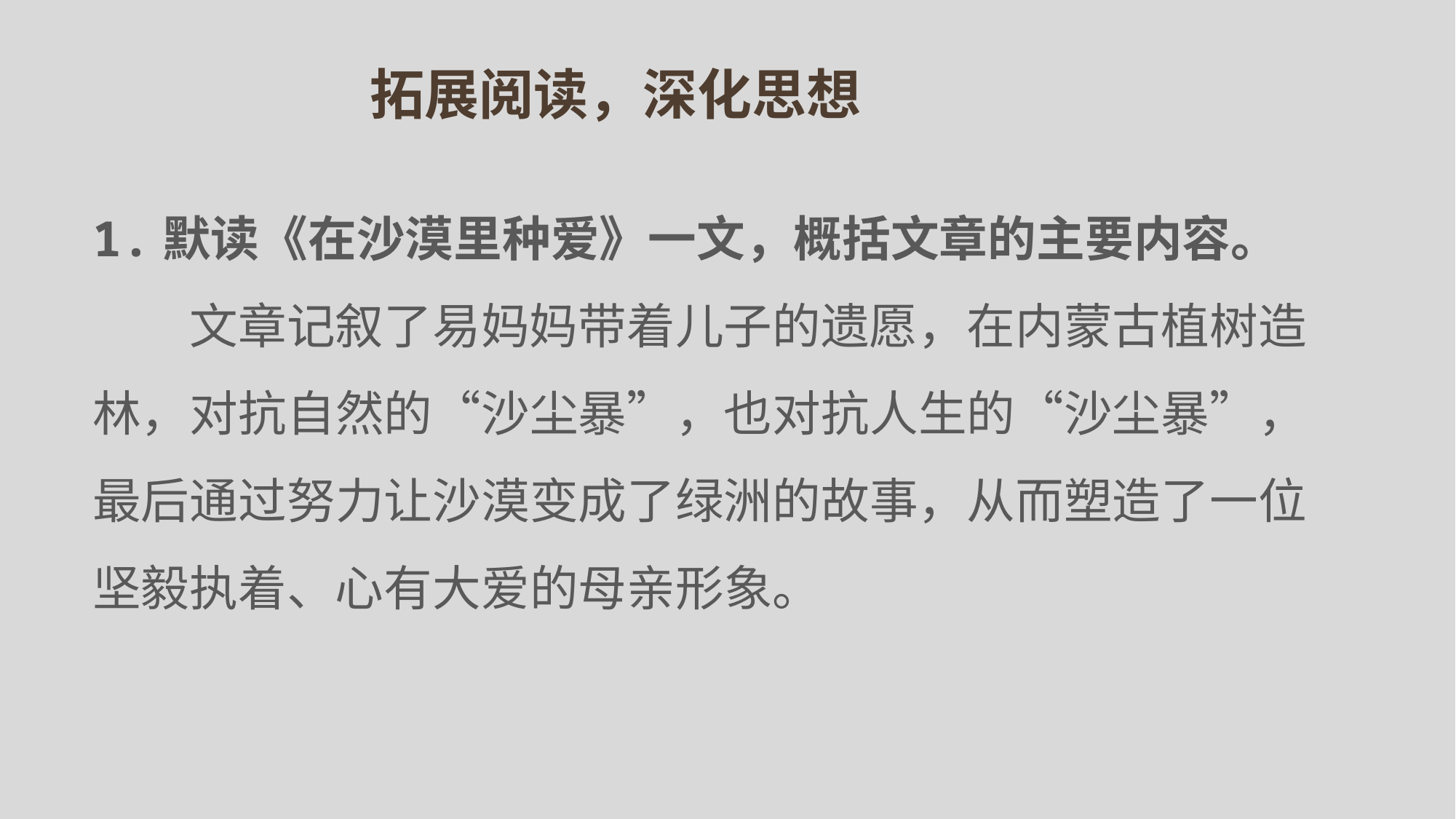

拓展阅读，深化思想
1.默读《在沙漠里种爱》一文，概括文章的主要内容。
文章记叙了易妈妈带着儿子的遗愿，在内蒙古植树造林，对抗自然的“沙尘暴”，也对抗人生的“沙尘暴”，最后通过努力让沙漠变成了绿洲的故事，从而塑造了一位坚毅执着、心有大爱的母亲形象。